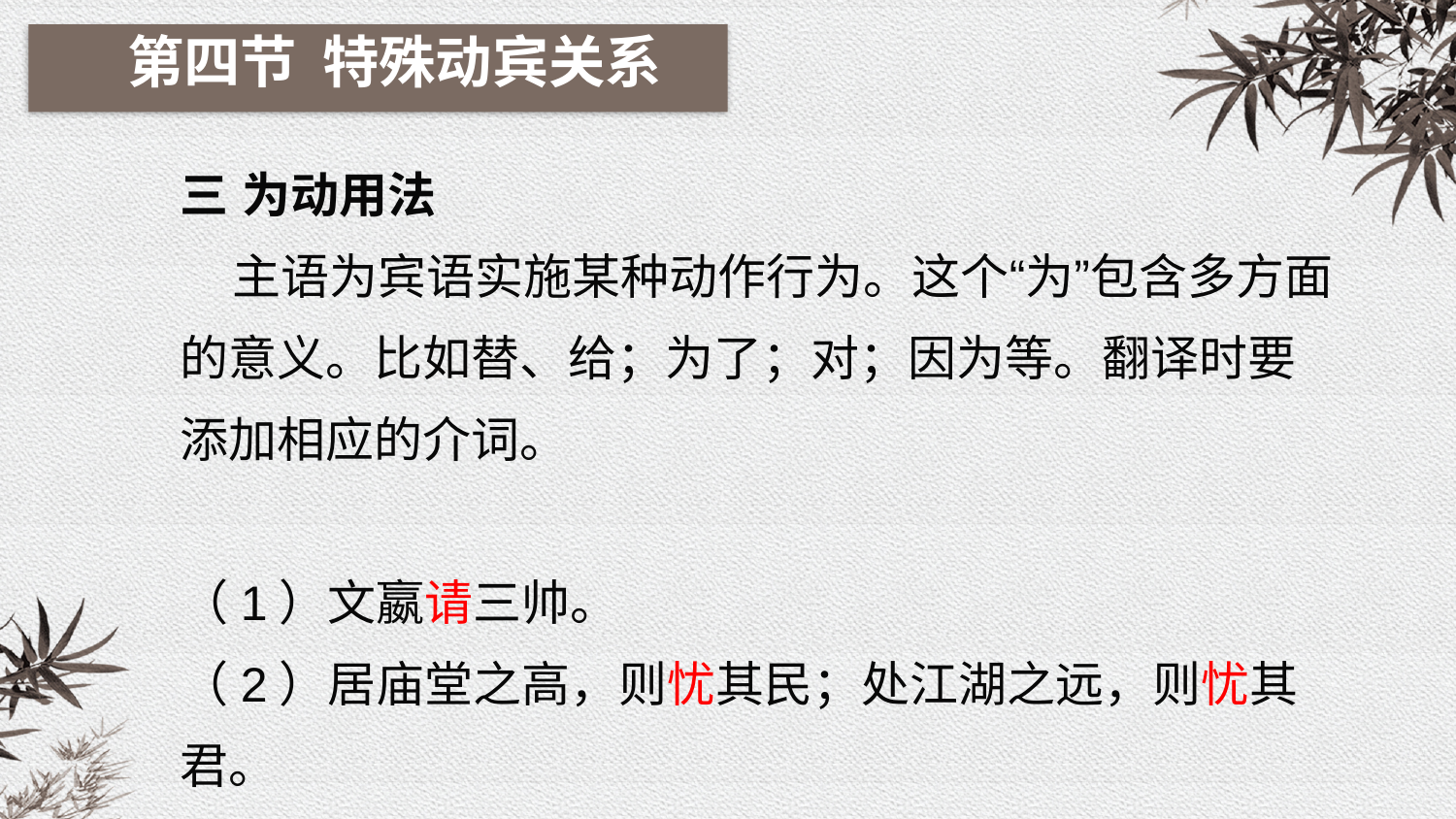

第四节  特殊动宾关系

三 为动用法
   主语为宾语实施某种动作行为。这个“为”包含多方面的意义。比如替、给；为了；对；因为等。翻译时要添加相应的介词。

（1）文嬴请三帅。
（2）居庙堂之高，则忧其民；处江湖之远，则忧其君。